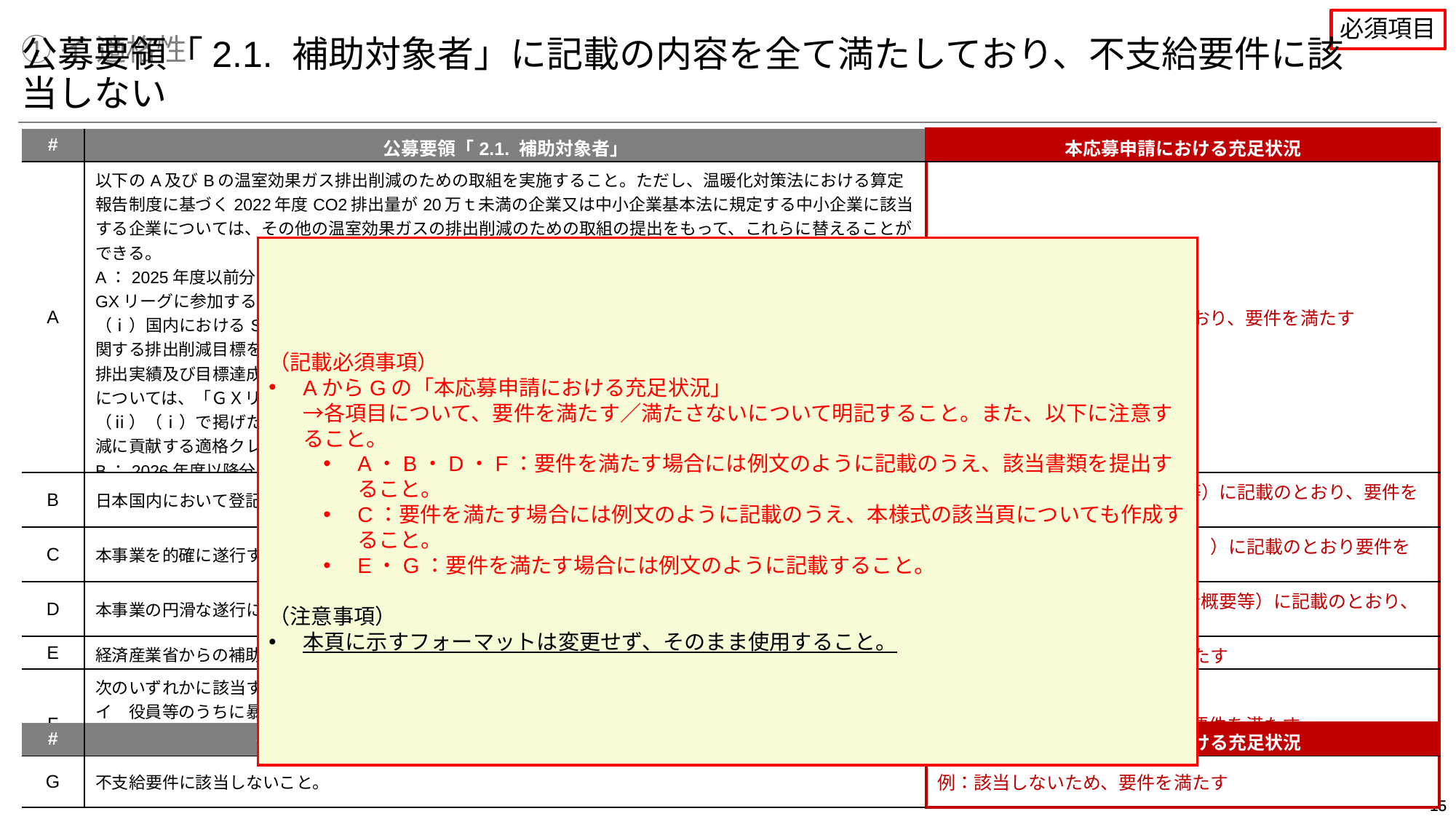

必須項目
①イ 適格性
公募要領「2.1. 補助対象者」に記載の内容を全て満たしており、不支給要件に該当しない
| # | 公募要領「2.1. 補助対象者」 | 本応募申請における充足状況 |
| --- | --- | --- |
| A | 以下のA及びBの温室効果ガス排出削減のための取組を実施すること。ただし、温暖化対策法における算定報告制度に基づく2022年度CO2排出量が20万ｔ未満の企業又は中小企業基本法に規定する中小企業に該当する企業については、その他の温室効果ガスの排出削減のための取組の提出をもって、これらに替えることができる。 A：2025年度以前分の排出実績に関する実施内容 GXリーグに参加する場合は、これらの取組を実施するものとみなす。 （ⅰ）国内におけるScope1（事業者自ら排出）・Scope2（他社から供給された電気・熱・蒸気の使用）に関する排出削減目標を2026年度及び2030年度について設定し、間接補助事業実施期間が含まれる年度分の排出実績及び目標達成に向けた進捗状況を、第三者検証を実施のうえ、毎年報告・公表すること。第三者検証については、「ＧＸリーグ第三者検証ガイドライン」に則ること。 （ⅱ）（ⅰ）で掲げた目標を達成できない場合にはJクレジット又はJCMその他国内の温室効果ガス排出削減に貢献する適格クレジットを調達する、又は、未達理由を報告・公表すること。 B：2026年度以降分の排出実績に関する実施内容 2026年度以降のGXフューチャー・リーグに参加し、排出量実績を報告すること。ただし、A（ⅰ）（ⅱ）と同様の実施内容に対応している場合、これらの取組を実施するものとみなす。 | 例：様式第３別添３に記載のとおり、要件を満たす |
| B | 日本国内において登記された法人であり、国内に事業実施場所を有していること。 | 例：xx（履歴事項全部証明書等）に記載のとおり、要件を満たす |
| C | 本事業を的確に遂行する組織、人員等を有していること。 | 例：本様式（①イ 適格性（#C））に記載のとおり要件を満たす |
| D | 本事業の円滑な遂行に必要な経営基盤を有し、かつ、資金等について十分な管理能力を有していること。 | 例：xx（財務諸表や応募申請者概要等）に記載のとおり、要件を満たす |
| E | 経済産業省からの補助金交付等停止措置、又は、指名停止措置が講じられている者ではないこと。 | 例：該当しないため、要件を満たす |
| F | 次のいずれかに該当する事業者ではないこと。 イ　役員等のうちに暴力団員（暴力団員による不当な行為の防止等に関する法律（平成３年法律第77号。以下「暴力団対策法」という。）第２条第６号に規定する暴力団員をいう。以下同じ。）に該当する者及び暴力団の構成員等の統制の下にあるもの（以下「暴力団員等」という。）のある事業所 （以下、略） | 例：様式第４に記載のとおり、要件を満たす |
（記載必須事項）
AからGの「本応募申請における充足状況」
→各項目について、要件を満たす／満たさないについて明記すること。また、以下に注意すること。
A・B・D・F：要件を満たす場合には例文のように記載のうえ、該当書類を提出すること。
C：要件を満たす場合には例文のように記載のうえ、本様式の該当頁についても作成すること。
E・G：要件を満たす場合には例文のように記載すること。

（注意事項）
本頁に示すフォーマットは変更せず、そのまま使用すること。
| # | 公募要領「4.2. 補助金を支給しない間接補助事業者の要件」 | 本応募申請における充足状況 |
| --- | --- | --- |
| G | 不支給要件に該当しないこと。 | 例：該当しないため、要件を満たす |